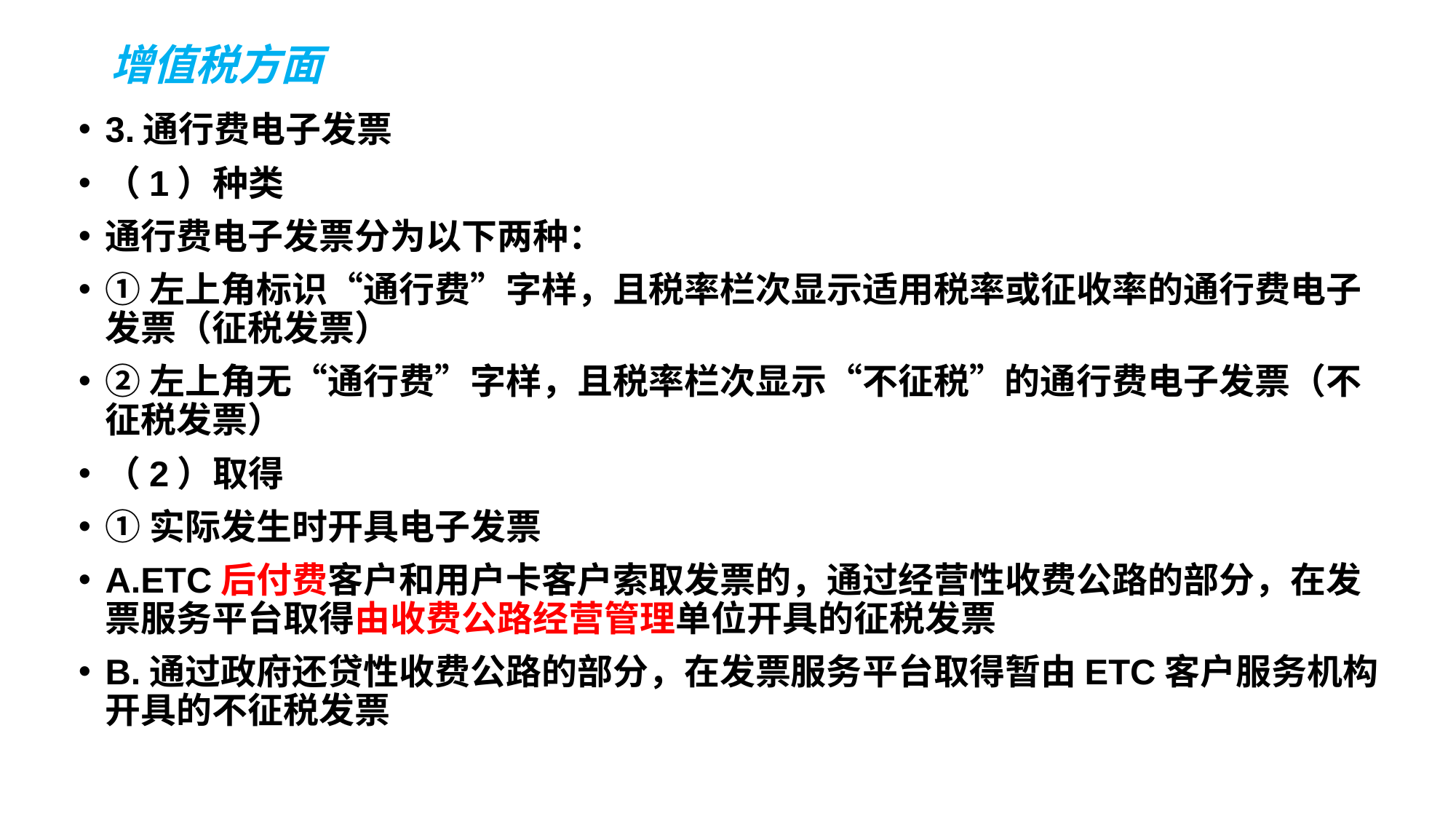

# 增值税方面
3.通行费电子发票
（1）种类
通行费电子发票分为以下两种：
①左上角标识“通行费”字样，且税率栏次显示适用税率或征收率的通行费电子发票（征税发票）
②左上角无“通行费”字样，且税率栏次显示“不征税”的通行费电子发票（不征税发票）
（2）取得
①实际发生时开具电子发票
A.ETC后付费客户和用户卡客户索取发票的，通过经营性收费公路的部分，在发票服务平台取得由收费公路经营管理单位开具的征税发票
B.通过政府还贷性收费公路的部分，在发票服务平台取得暂由ETC客户服务机构开具的不征税发票